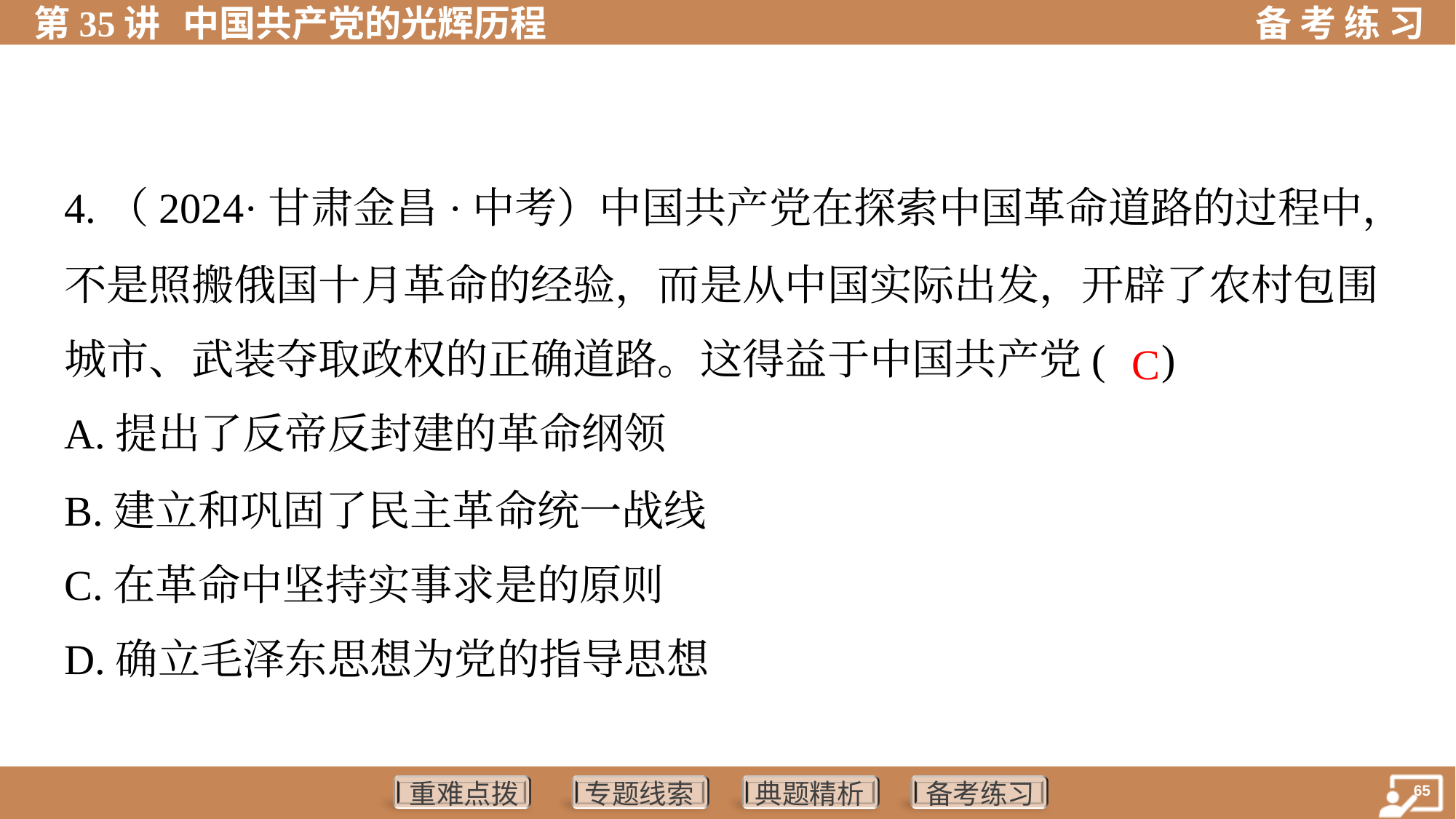

4.（2024·甘肃金昌·中考）中国共产党在探索中国革命道路的过程中，
不是照搬俄国十月革命的经验，而是从中国实际出发，开辟了农村包围
城市、武装夺取政权的正确道路。这得益于中国共产党(     )
C
A.提出了反帝反封建的革命纲领
B.建立和巩固了民主革命统一战线
C.在革命中坚持实事求是的原则
D.确立毛泽东思想为党的指导思想